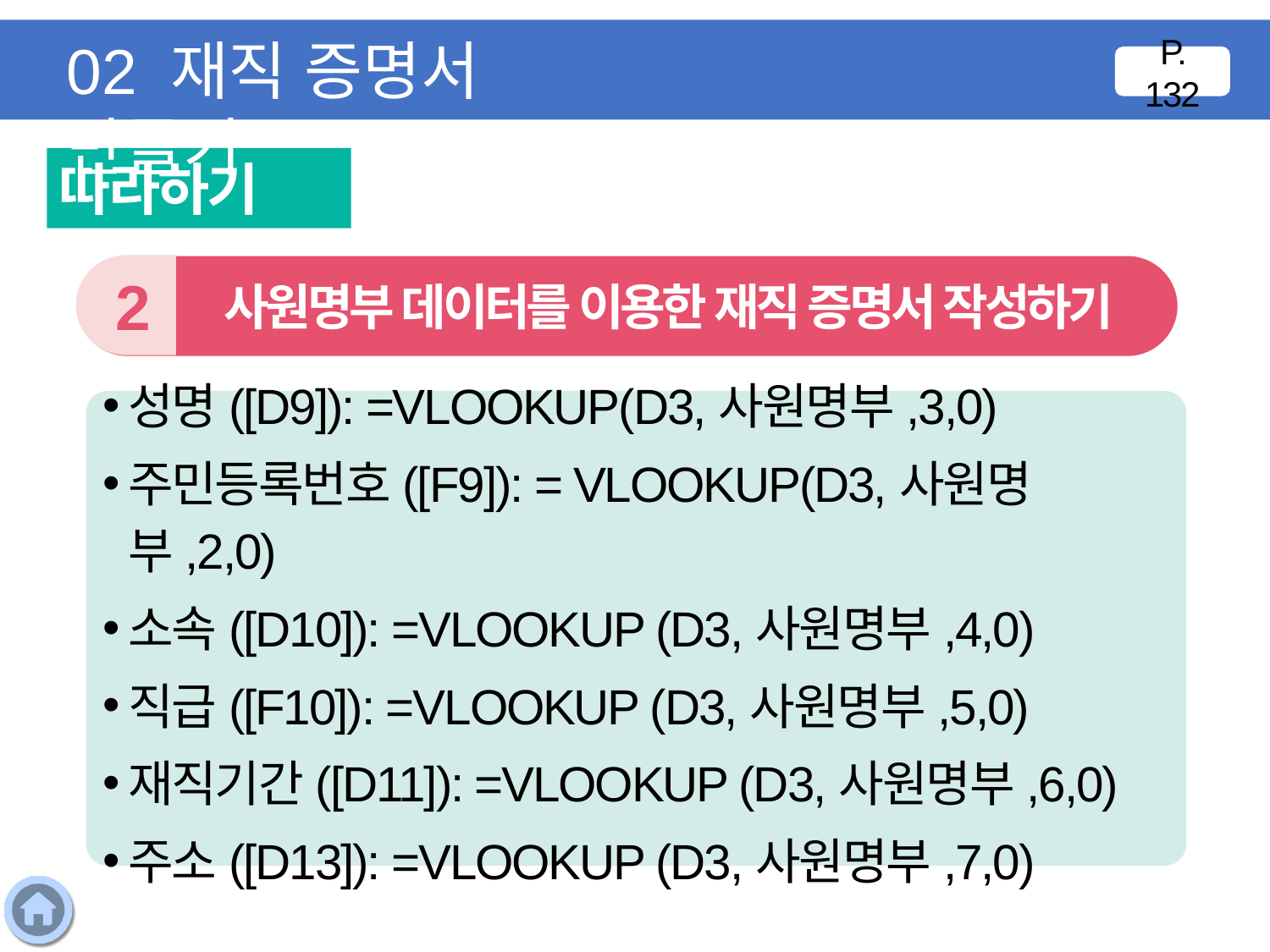

02 재직 증명서 만들기
P. 132
따라하기
2
        사원명부 데이터를 이용한 재직 증명서 작성하기
성명([D9]): =VLOOKUP(D3,사원명부,3,0)
주민등록번호([F9]): = VLOOKUP(D3,사원명부,2,0)
소속([D10]): =VLOOKUP (D3,사원명부,4,0)
직급([F10]): =VLOOKUP (D3,사원명부,5,0)
재직기간([D11]): =VLOOKUP (D3,사원명부,6,0)
주소([D13]): =VLOOKUP (D3,사원명부,7,0)